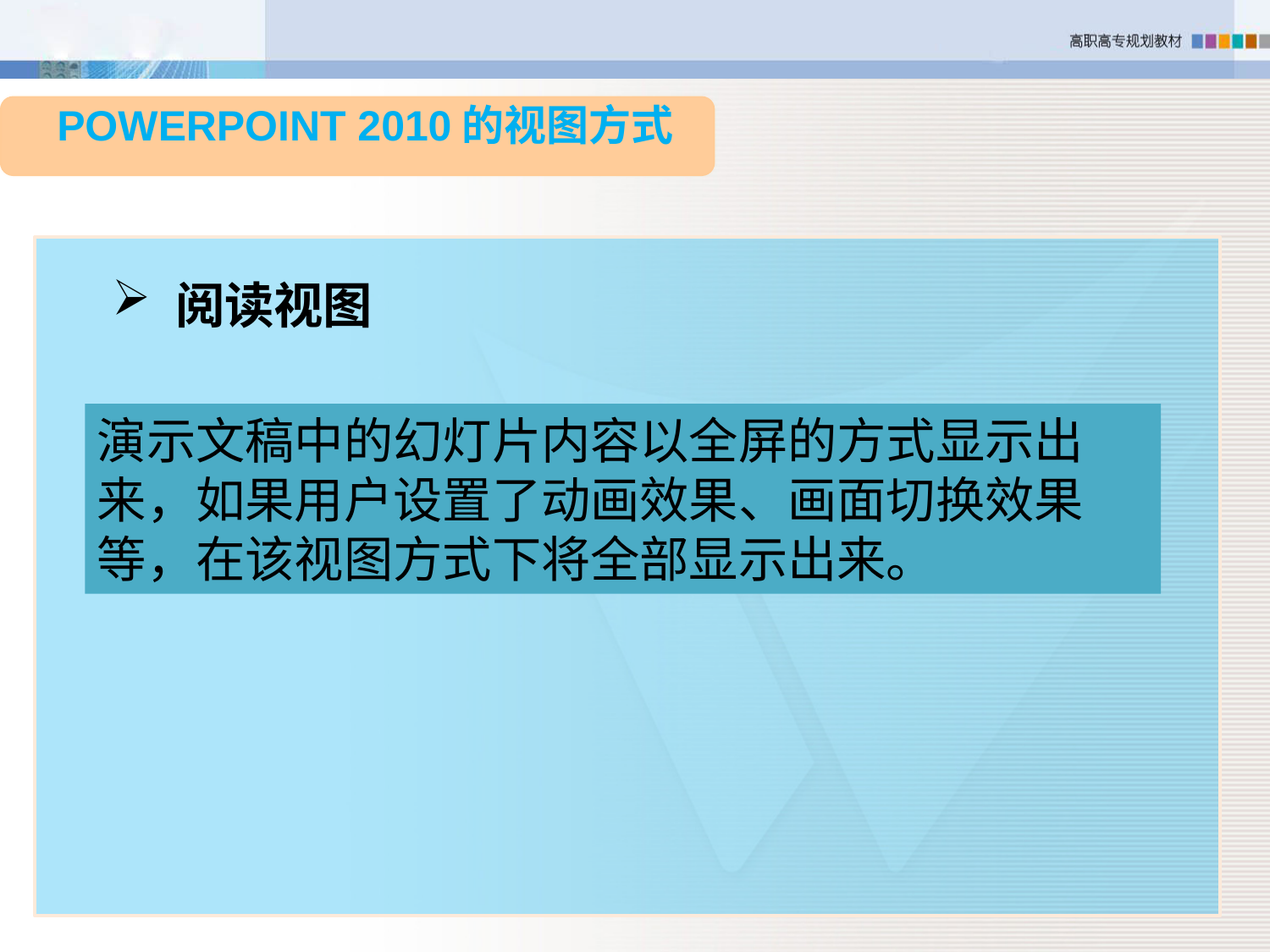

PowerPoint 2010的视图方式

阅读视图
演示文稿中的幻灯片内容以全屏的方式显示出来，如果用户设置了动画效果、画面切换效果等，在该视图方式下将全部显示出来。